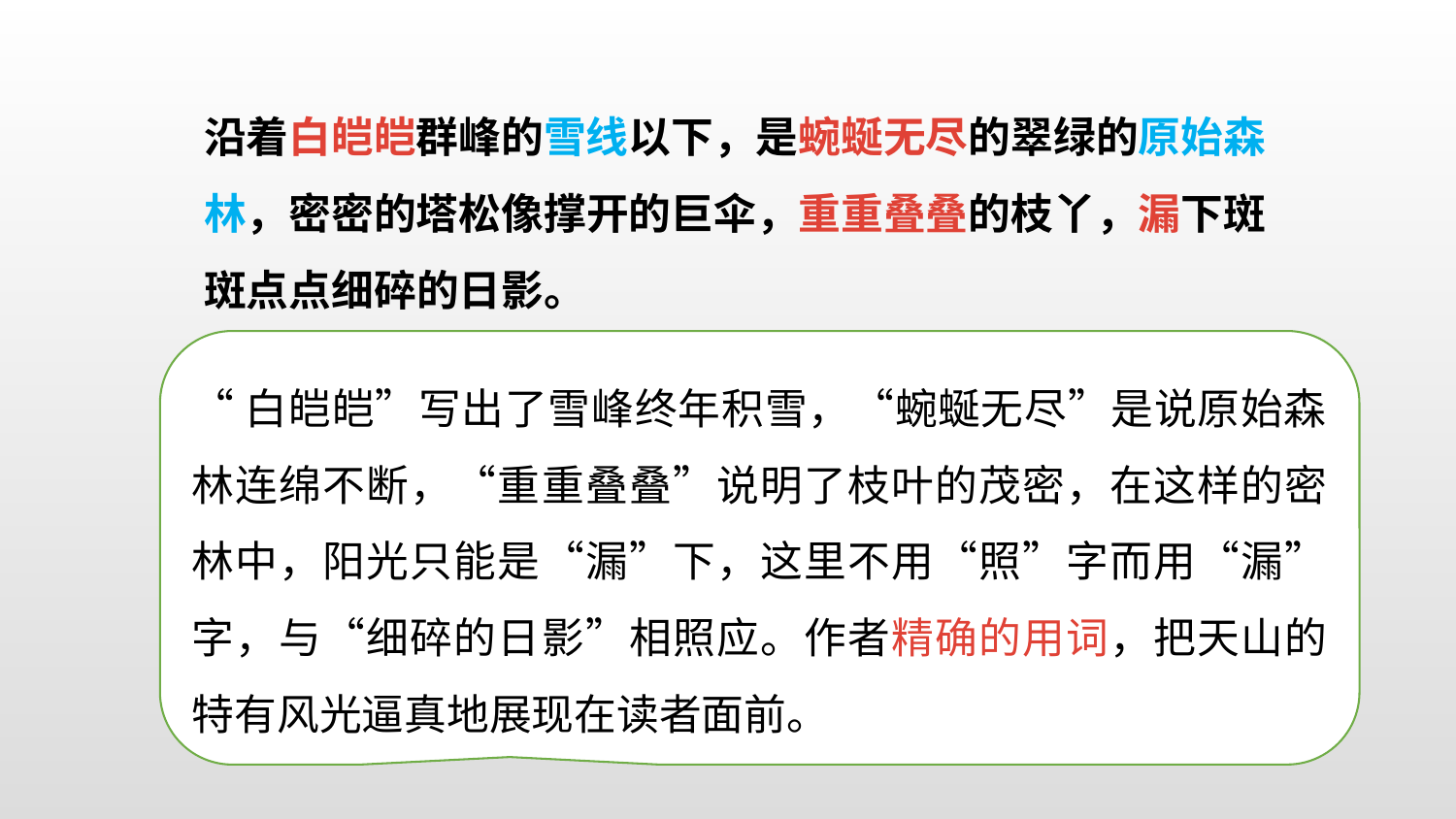

沿着白皑皑群峰的雪线以下，是蜿蜒无尽的翠绿的原始森林，密密的塔松像撑开的巨伞，重重叠叠的枝丫，漏下斑斑点点细碎的日影。
“白皑皑”写出了雪峰终年积雪，“蜿蜒无尽”是说原始森林连绵不断，“重重叠叠”说明了枝叶的茂密，在这样的密林中，阳光只能是“漏”下，这里不用“照”字而用“漏”字，与“细碎的日影”相照应。作者精确的用词，把天山的特有风光逼真地展现在读者面前。